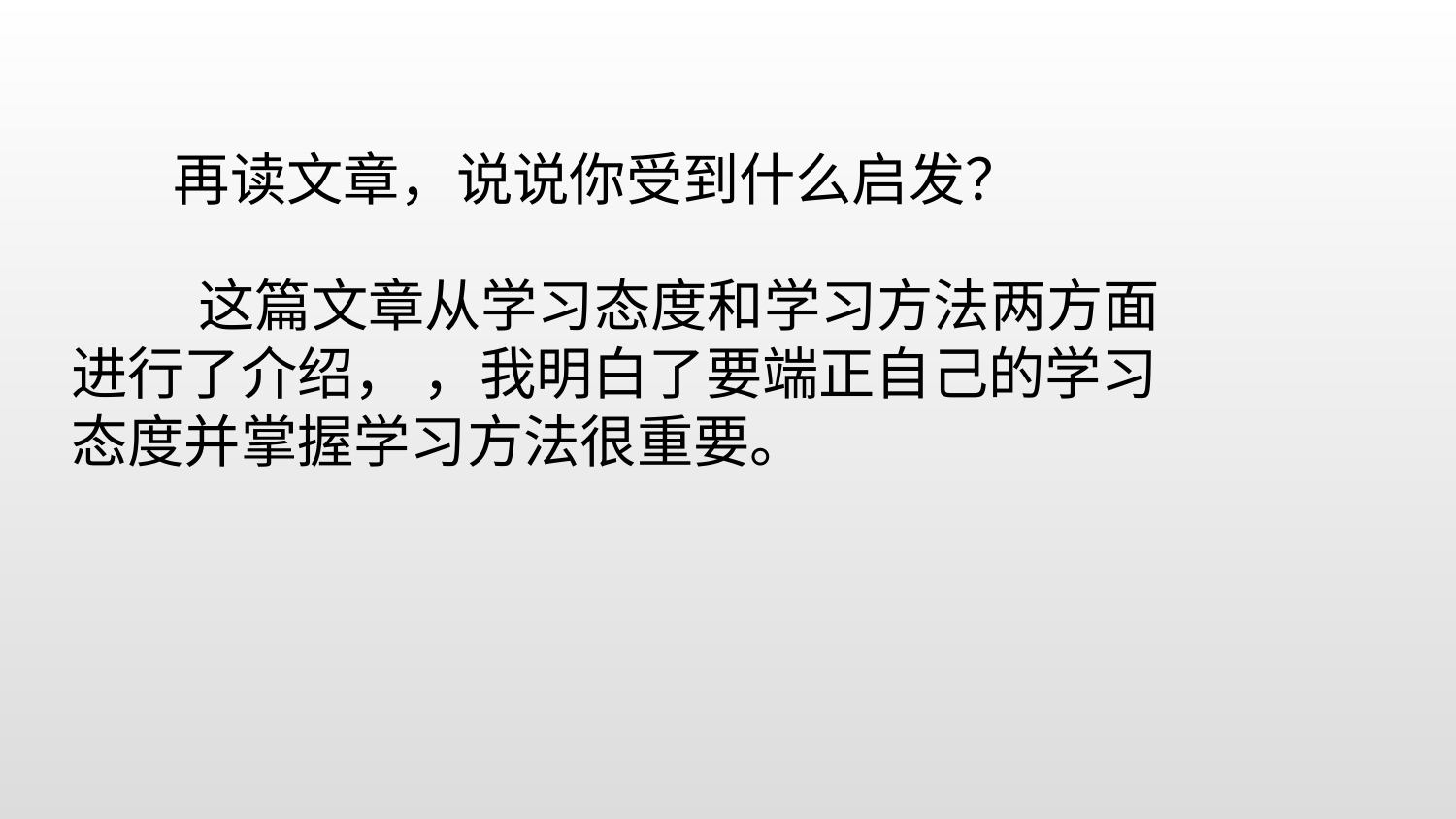

再读文章，说说你受到什么启发？
         这篇文章从学习态度和学习方法两方面进行了介绍， ，我明白了要端正自己的学习态度并掌握学习方法很重要。